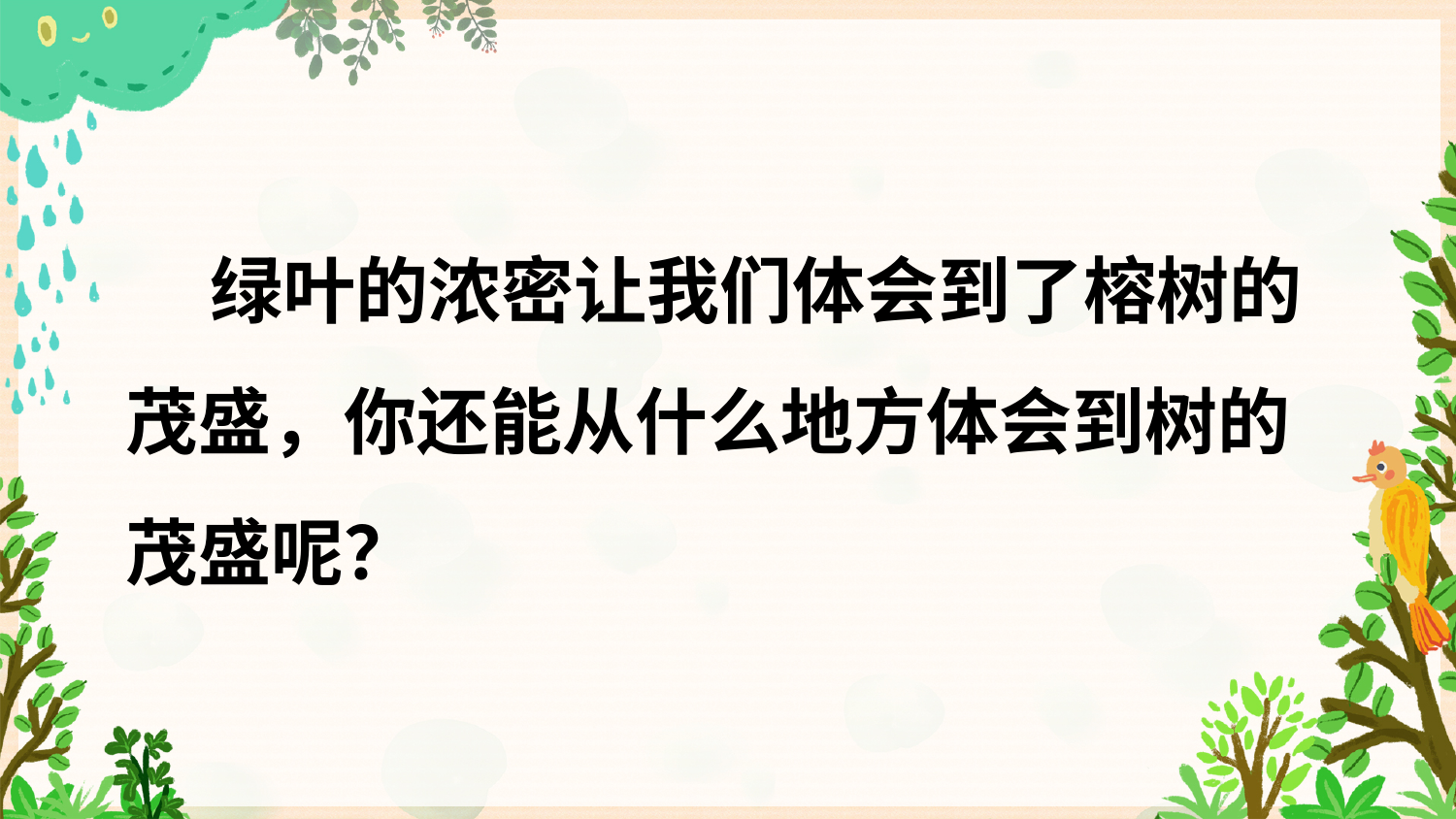

绿叶的浓密让我们体会到了榕树的茂盛，你还能从什么地方体会到树的茂盛呢？